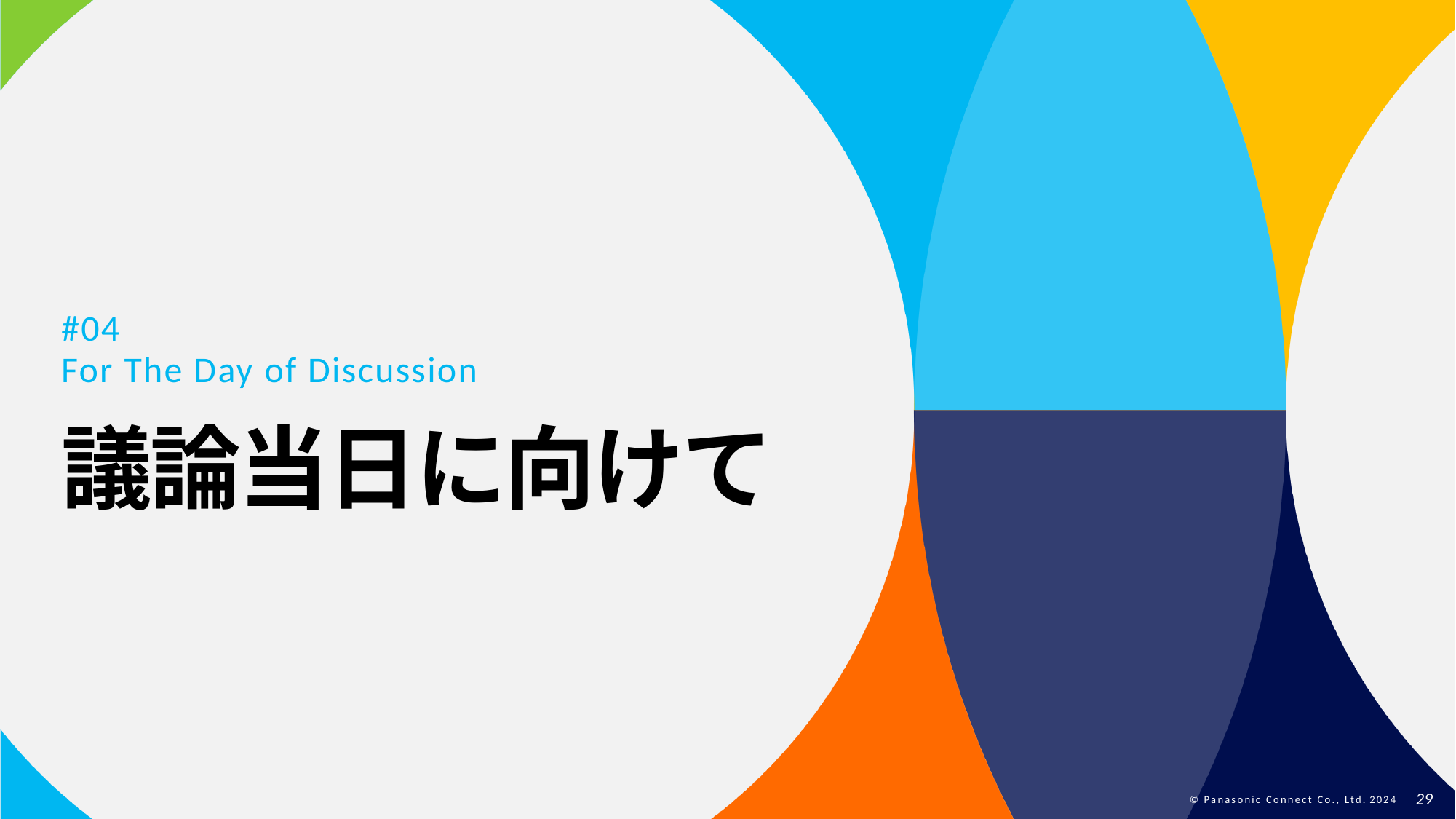

#04
For The Day of Discussion
議論当日に向けて